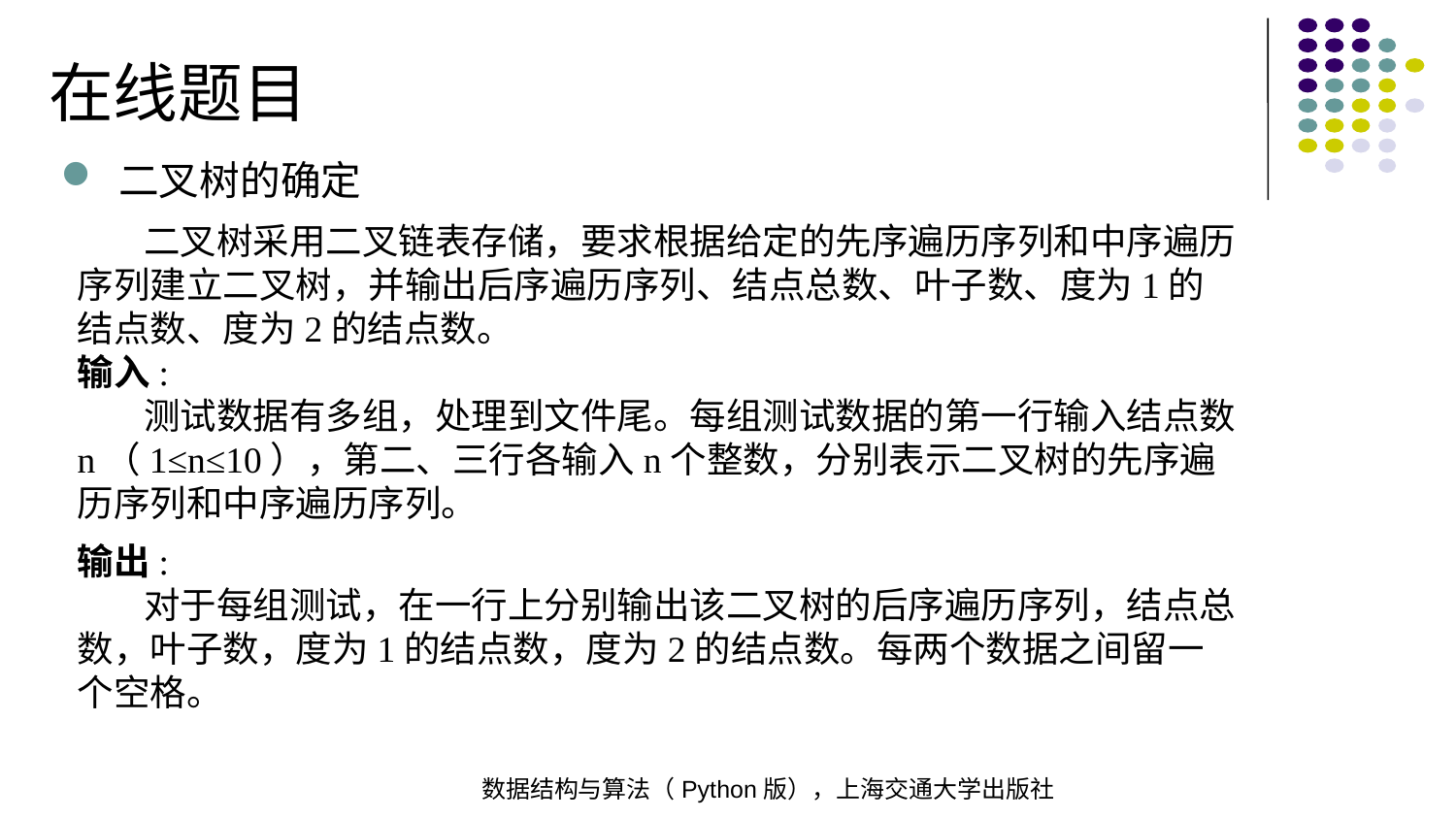

在线题目
二叉树的确定
       二叉树采用二叉链表存储，要求根据给定的先序遍历序列和中序遍历序列建立二叉树，并输出后序遍历序列、结点总数、叶子数、度为1的结点数、度为2的结点数。
输入:
       测试数据有多组，处理到文件尾。每组测试数据的第一行输入结点数n（1≤n≤10），第二、三行各输入n个整数，分别表示二叉树的先序遍历序列和中序遍历序列。
输出:
       对于每组测试，在一行上分别输出该二叉树的后序遍历序列，结点总数，叶子数，度为1的结点数，度为2的结点数。每两个数据之间留一个空格。